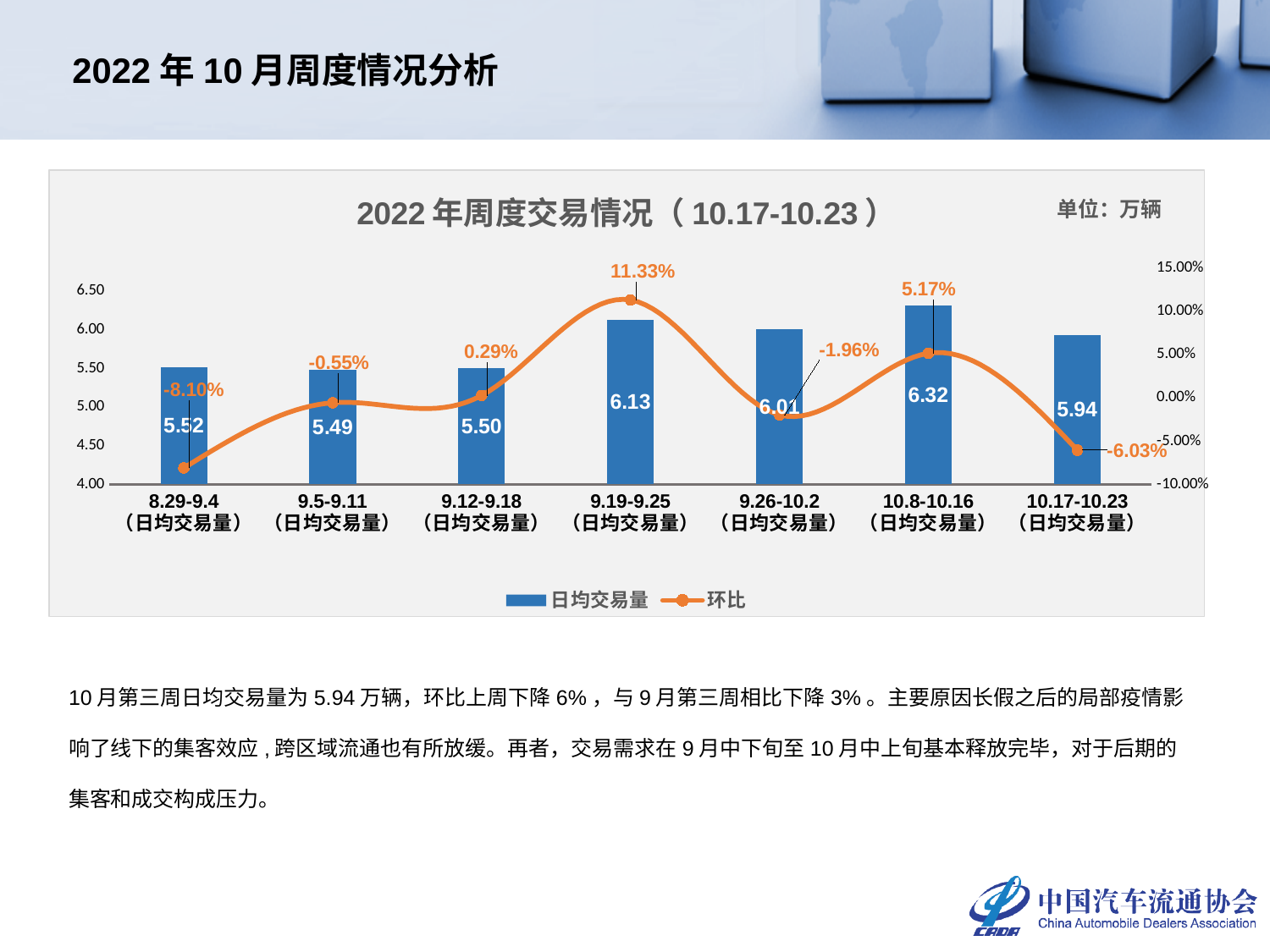

2022年10月周度情况分析

### Chart: 2022年周度交易情况（10.17-10.23）

| Category | 日均交易量 | 环比 |
|---|---|---|
| 8.29-9.4
（日均交易量） | 5.5191 | -0.08096046891131303 |
| 9.5-9.11
（日均交易量） | 5.4887 | -0.0055081444438405186 |
| 9.12-9.18
（日均交易量） | 5.5045 | 0.002878641572685787 |
| 9.19-9.25
（日均交易量） | 6.1281 | 0.11328912707784534 |
| 9.26-10.2
（日均交易量） | 6.008 | -0.01959824415397919 |
| 10.8-10.16
（日均交易量） | 6.3187 | 0.05171438082556587 |
| 10.17-10.23
（日均交易量） | 5.9374 | -0.06034469115482608 |
10月第三周日均交易量为5.94万辆，环比上周下降6%，与9月第三周相比下降3%。主要原因长假之后的局部疫情影响了线下的集客效应,跨区域流通也有所放缓。再者，交易需求在9月中下旬至10月中上旬基本释放完毕，对于后期的集客和成交构成压力。